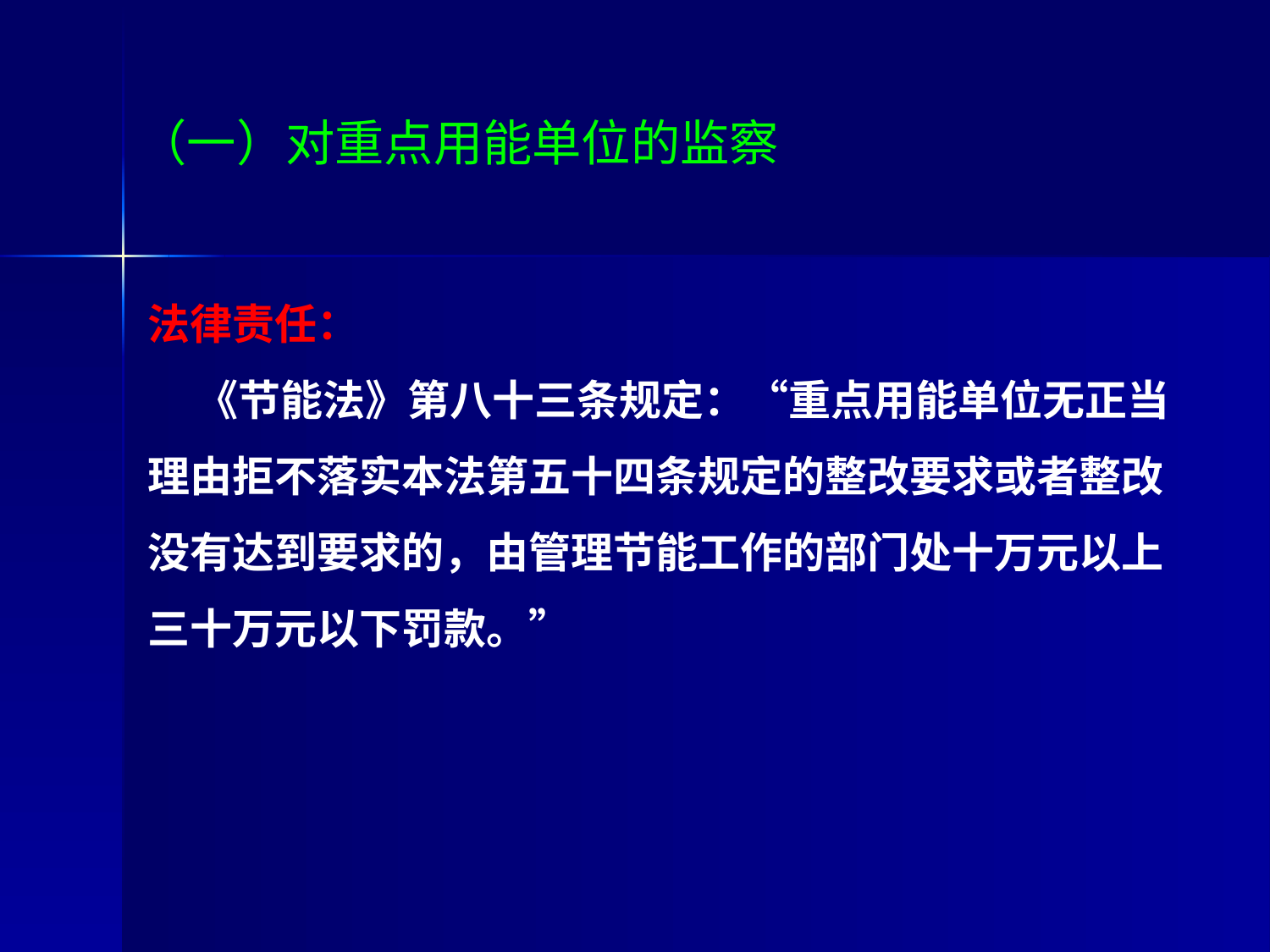

# （一）对重点用能单位的监察
法律责任：
    《节能法》第八十三条规定：“重点用能单位无正当理由拒不落实本法第五十四条规定的整改要求或者整改没有达到要求的，由管理节能工作的部门处十万元以上三十万元以下罚款。”